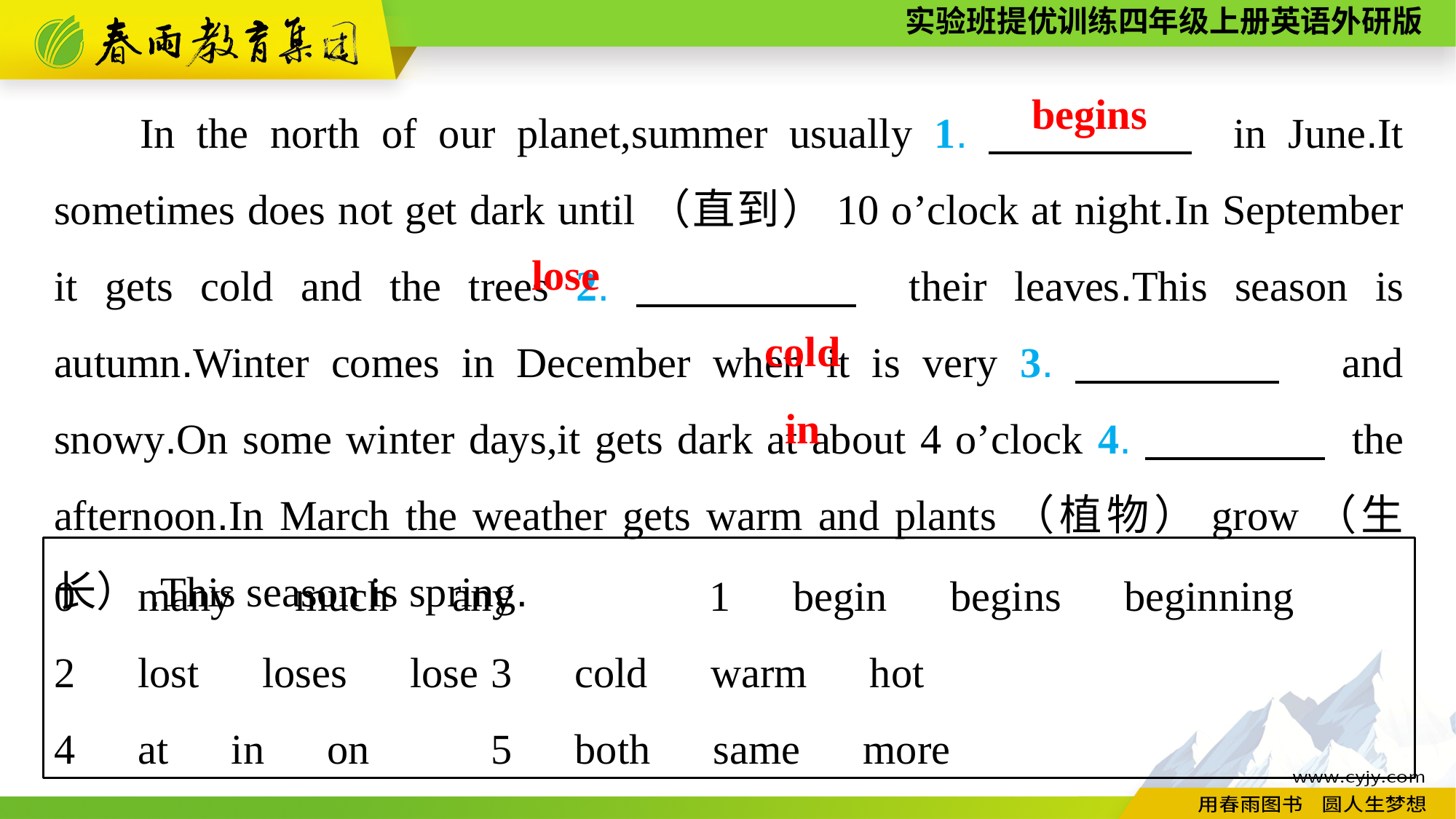

In the north of our planet,summer usually 1.　　　　 in June.It sometimes does not get dark until（直到）10 o’clock at night.In September it gets cold and the trees 2.　　　　 their leaves.This season is autumn.Winter comes in December when it is very 3.　　　　  and snowy.On some winter days,it gets dark at about 4 o’clock 4.　　　　 the afternoon.In March the weather gets warm and plants（植物）grow（生长）.This season is spring.
begins
lose
cold
in
0　many　much　any　　	1　begin　begins　beginning
2　lost　loses　lose	3　cold　warm　hot
4　at　in　on　	5　both　same　more